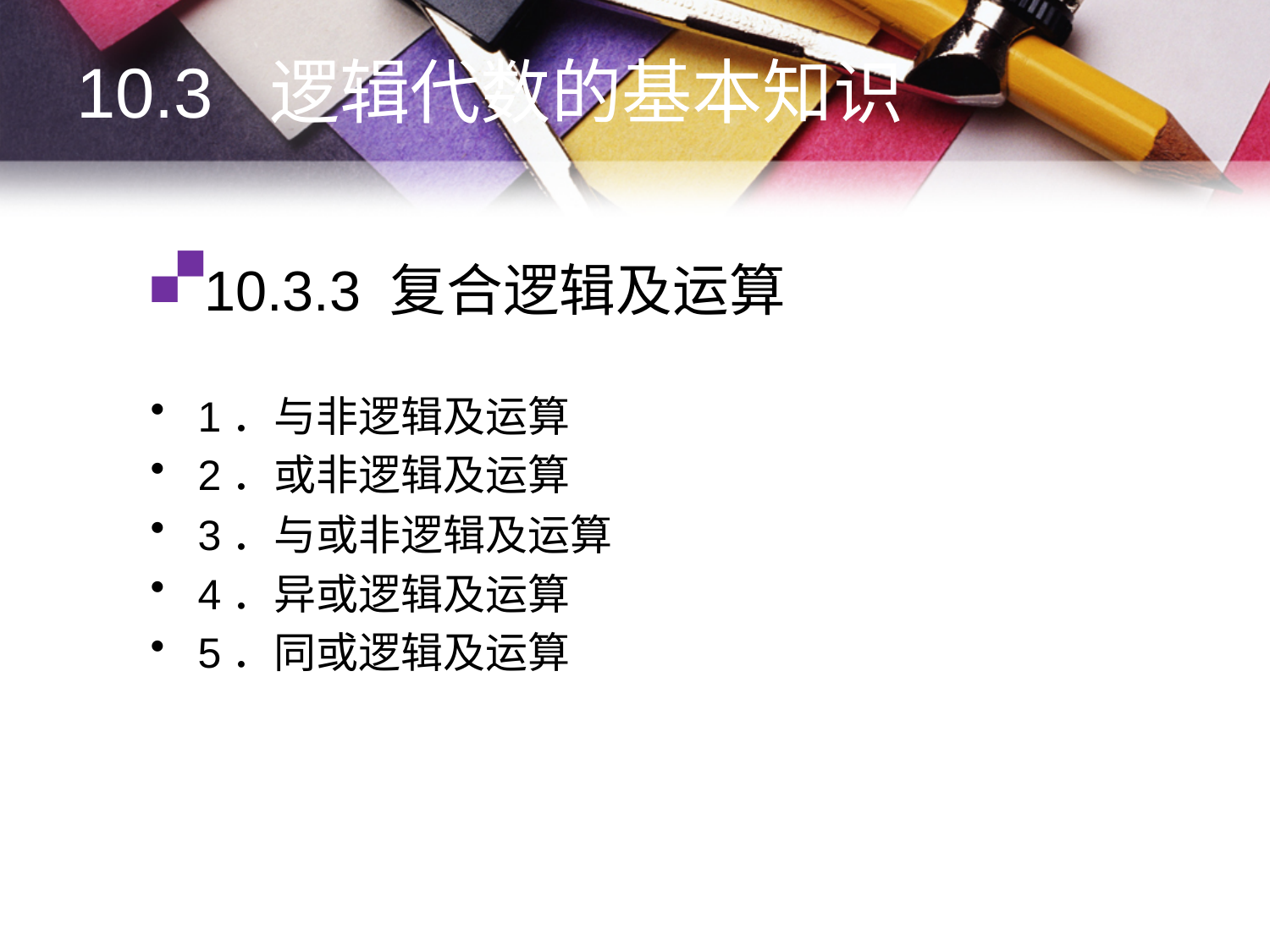

10.3  逻辑代数的基本知识
# 10.3.3 复合逻辑及运算
1．与非逻辑及运算
2．或非逻辑及运算
3．与或非逻辑及运算
4．异或逻辑及运算
5．同或逻辑及运算